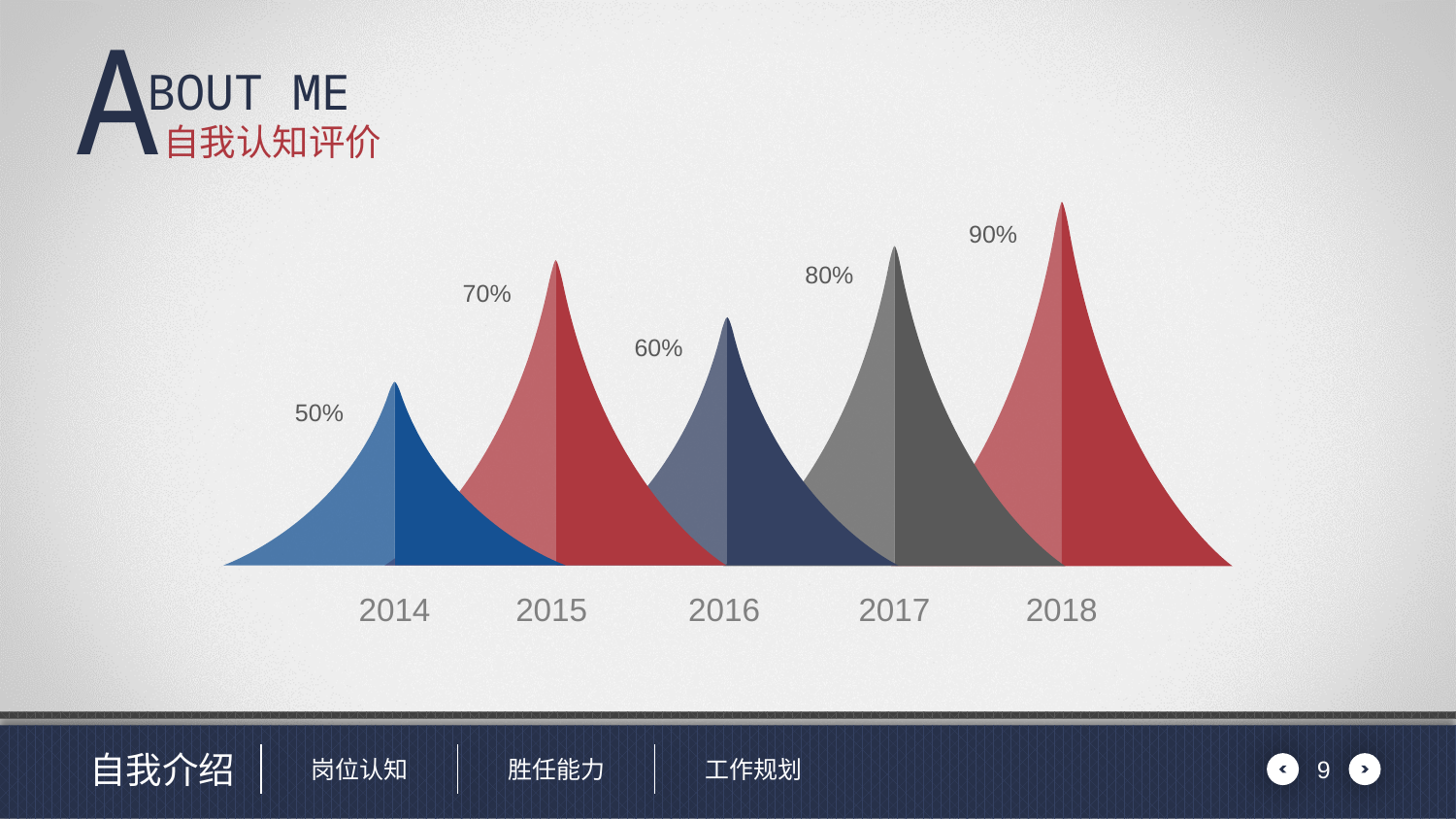

# 自我认知评价

90%
2018
80%

2017

70%
2015
60%

2016
50%

2014
9